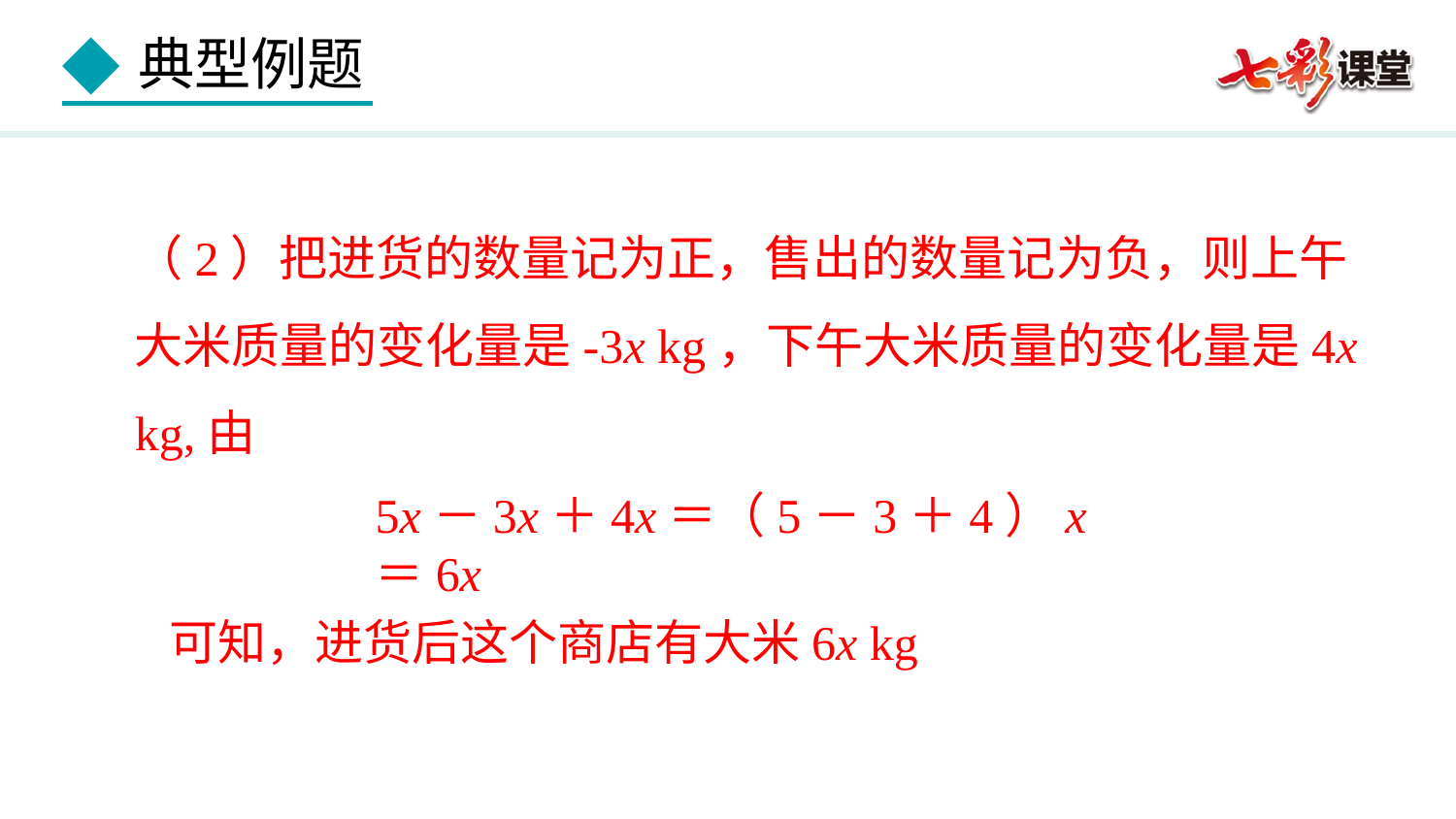

（2）把进货的数量记为正，售出的数量记为负，则上午大米质量的变化量是-3x kg，下午大米质量的变化量是4x kg,由
5x－3x＋4x＝（5－3＋4）x＝6x
可知，进货后这个商店有大米6x kg